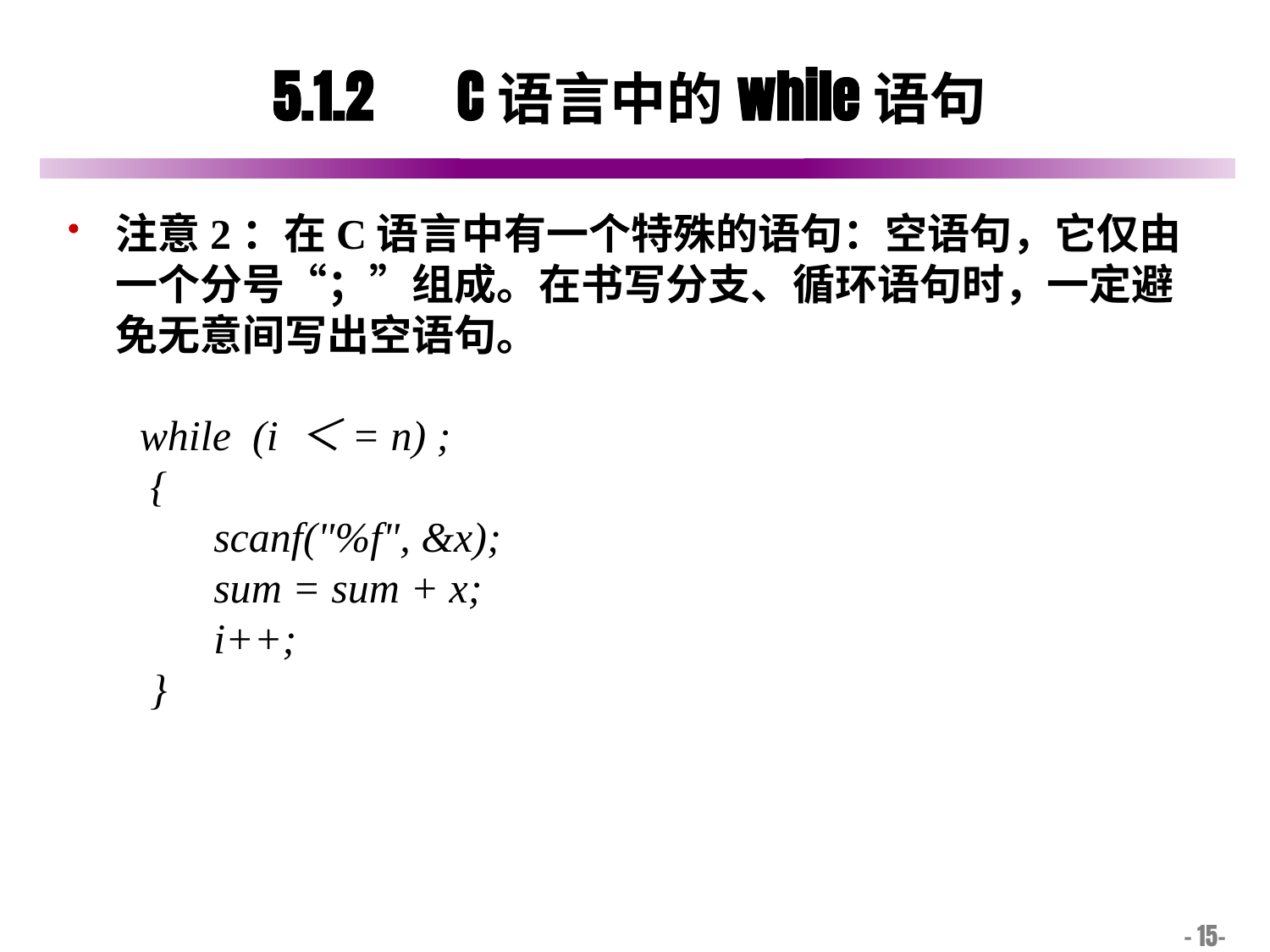

# 5.1.2　C语言中的while语句
注意2：在C语言中有一个特殊的语句：空语句，它仅由一个分号“；”组成。在书写分支、循环语句时，一定避免无意间写出空语句。

while  (i ＜= n) ;
 {
       scanf("%f", &x);
       sum = sum + x;
       i++;
 }
 - 15-